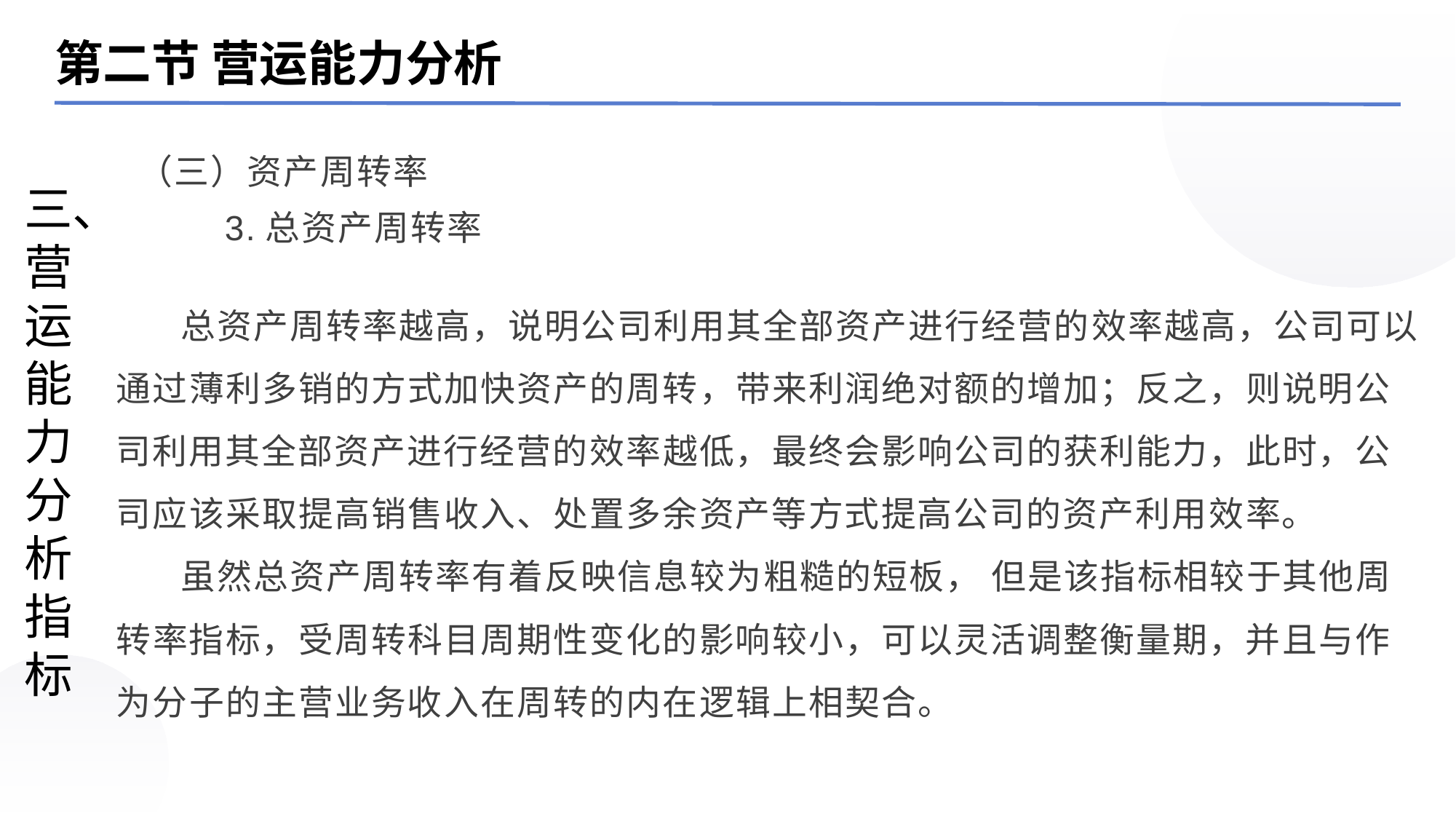

第二节 营运能力分析
（三）资产周转率
三、营运能力分析指标
3.总资产周转率
      总资产周转率越高，说明公司利用其全部资产进行经营的效率越高，公司可以通过薄利多销的方式加快资产的周转，带来利润绝对额的增加；反之，则说明公司利用其全部资产进行经营的效率越低，最终会影响公司的获利能力，此时，公司应该采取提高销售收入、处置多余资产等方式提高公司的资产利用效率。
      虽然总资产周转率有着反映信息较为粗糙的短板， 但是该指标相较于其他周转率指标，受周转科目周期性变化的影响较小，可以灵活调整衡量期，并且与作为分子的主营业务收入在周转的内在逻辑上相契合。

52